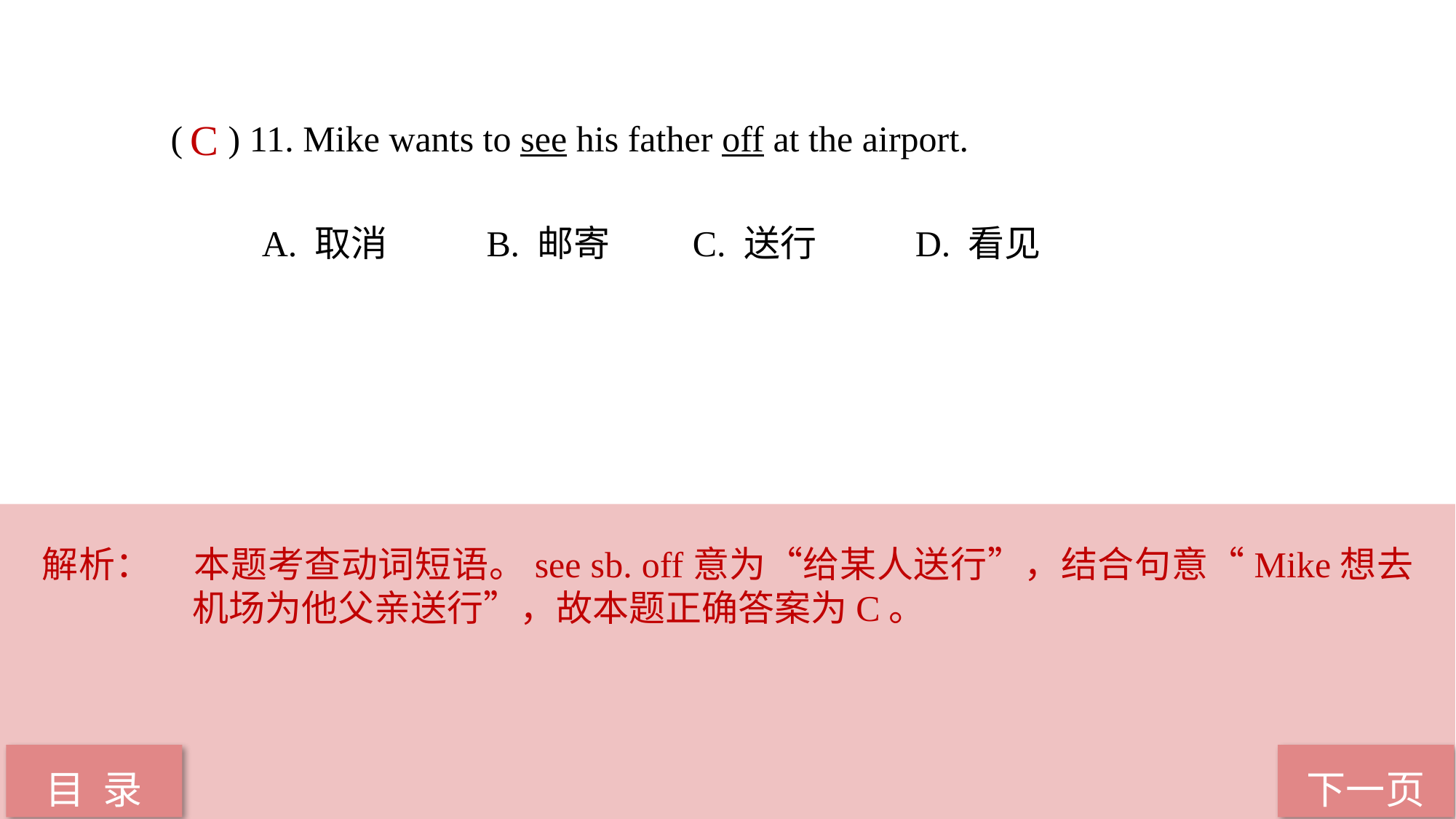

(     ) 11. Mike wants to see his father off at the airport.

          A. 取消           B. 邮寄         C. 送行           D. 看见
C
解析：	本题考查动词短语。see sb. off意为“给某人送行”，结合句意“Mike想去机场为他父亲送行”，故本题正确答案为C。